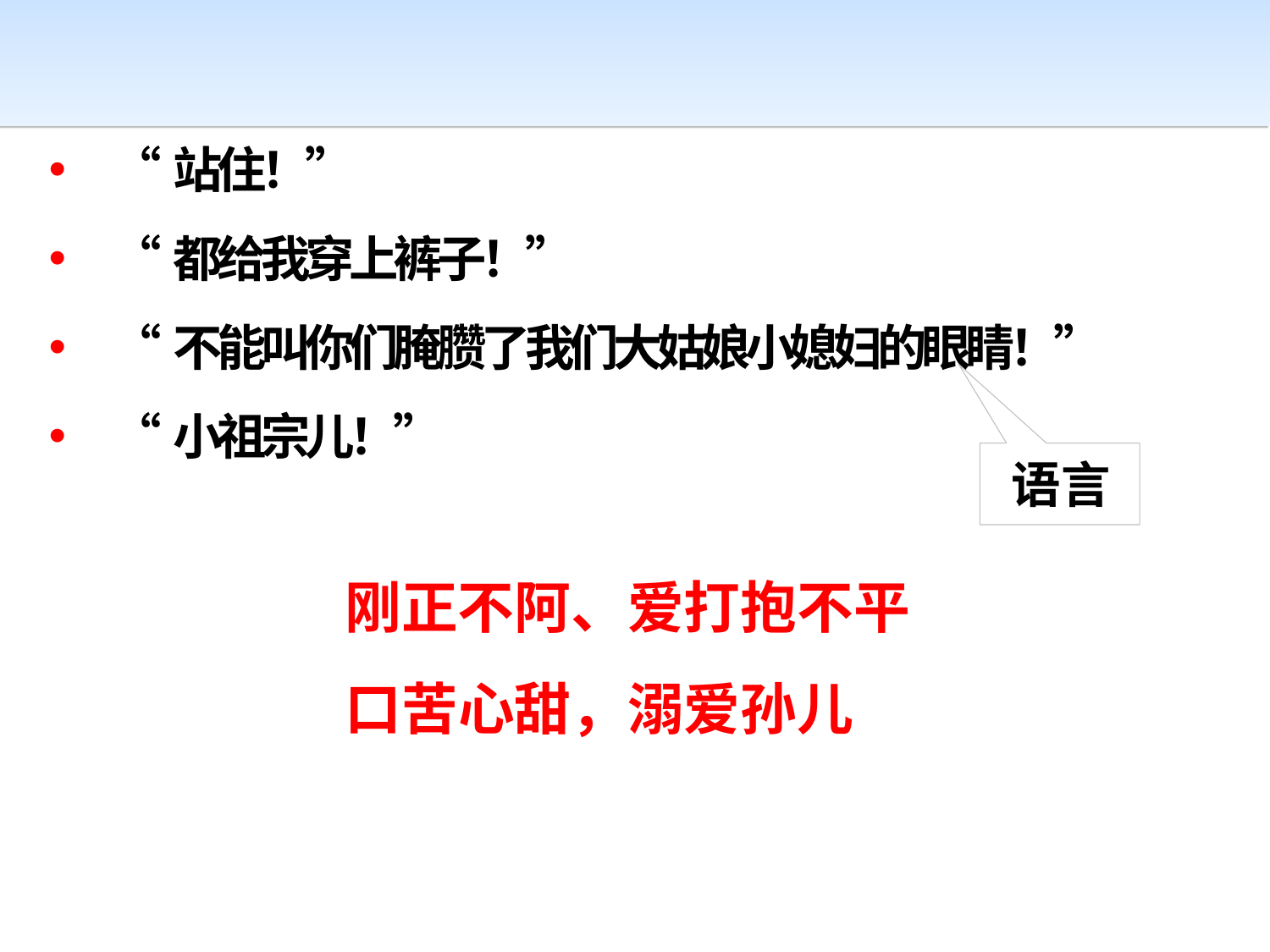

“站住！”
“都给我穿上裤子！”
“不能叫你们腌臜了我们大姑娘小媳妇的眼睛！”
“小祖宗儿！”

语 言
刚正不阿、爱打抱不平
口苦心甜，溺爱孙儿